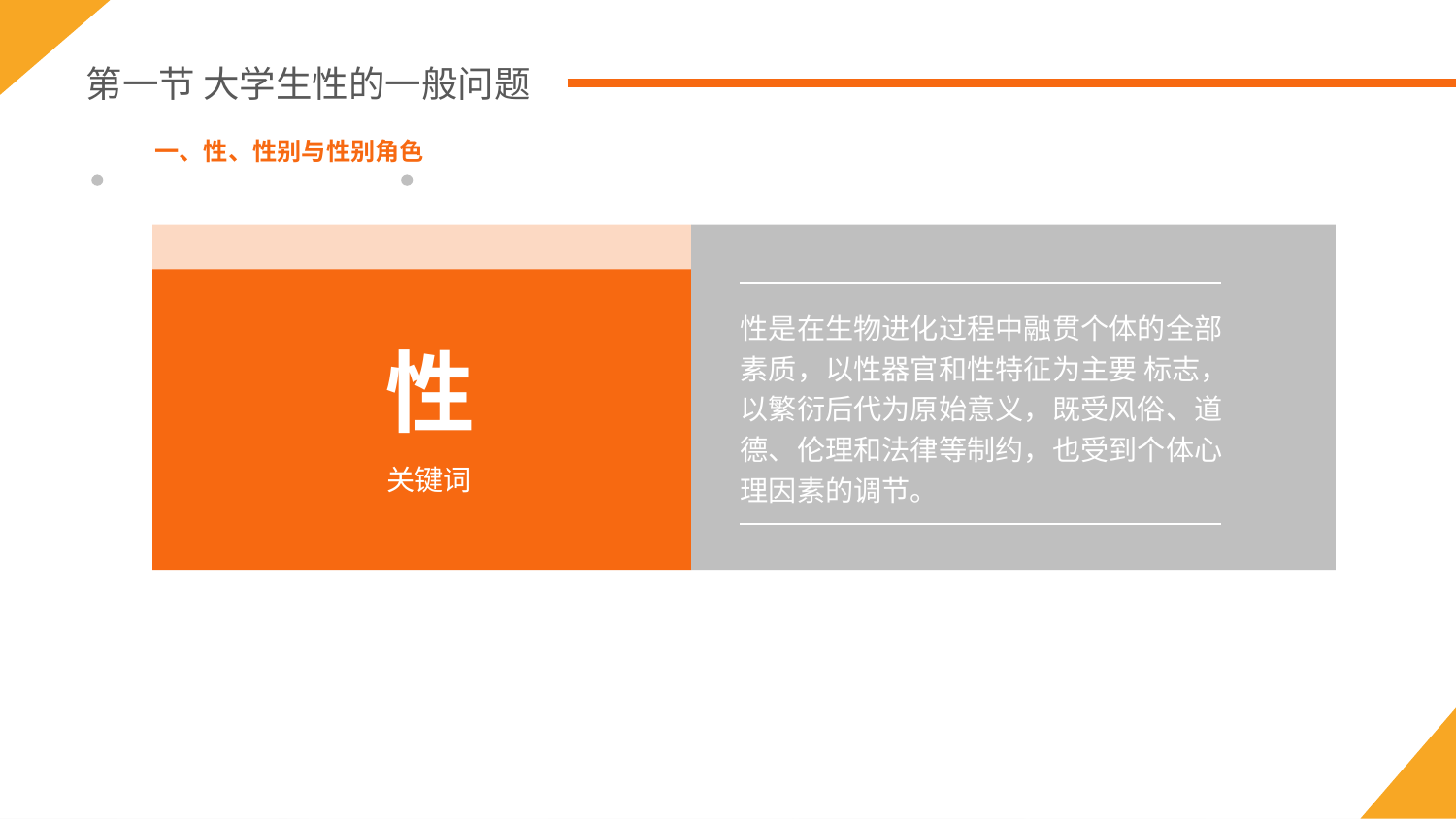

第一节 大学生性的一般问题
一、性、性别与性别角色

性是在生物进化过程中融贯个体的全部素质，以性器官和性特征为主要 标志，以繁衍后代为原始意义，既受风俗、道德、伦理和法律等制约，也受到个体心理因素的调节。
性
关键词